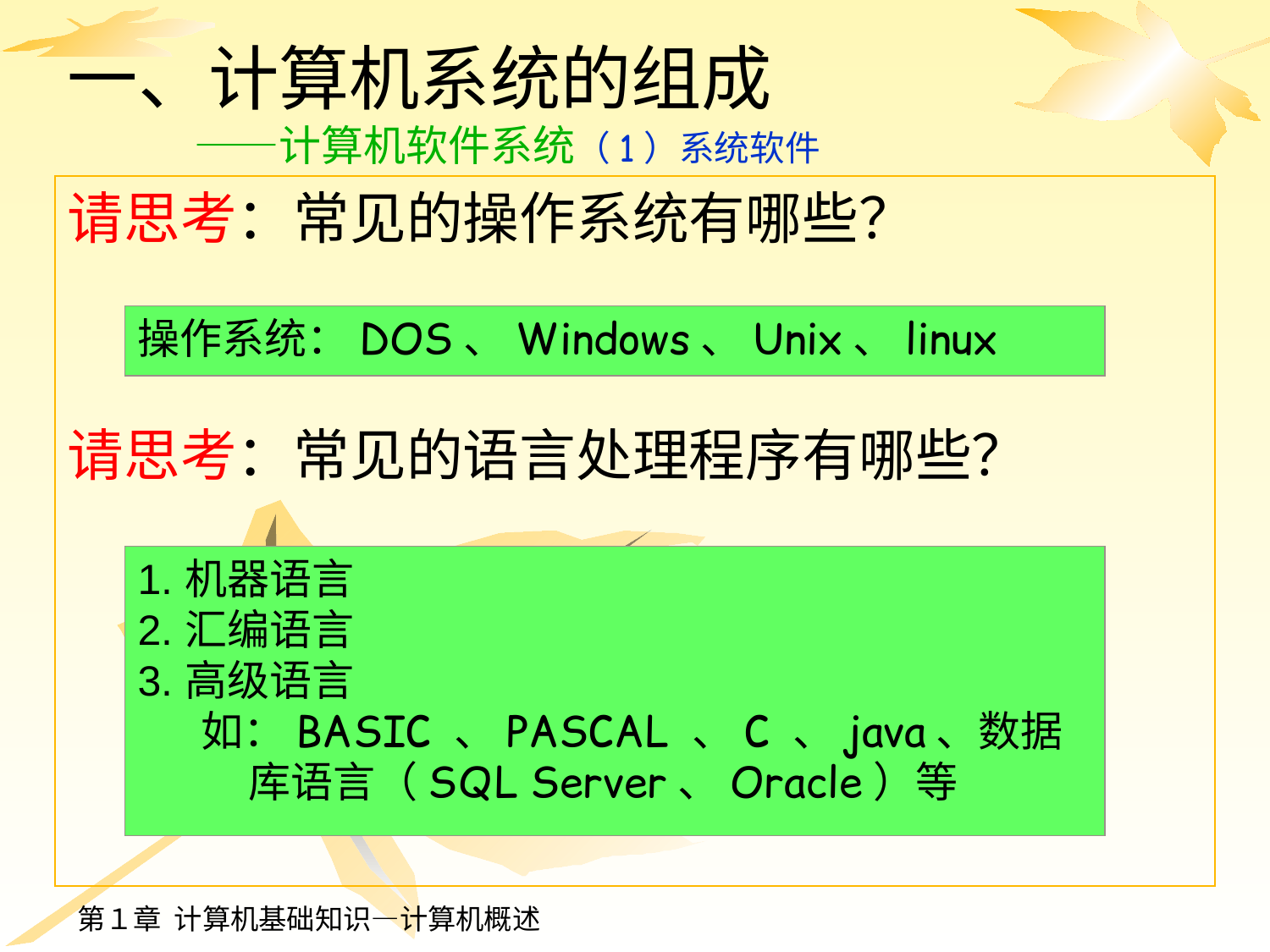

# 一、计算机系统的组成 ——计算机软件系统（1）系统软件
请思考：常见的操作系统有哪些？

请思考：常见的语言处理程序有哪些？
操作系统：DOS、Windows、Unix、linux
机器语言
汇编语言
高级语言
如：BASIC 、PASCAL 、C 、java、数据库语言（SQL Server、Oracle）等